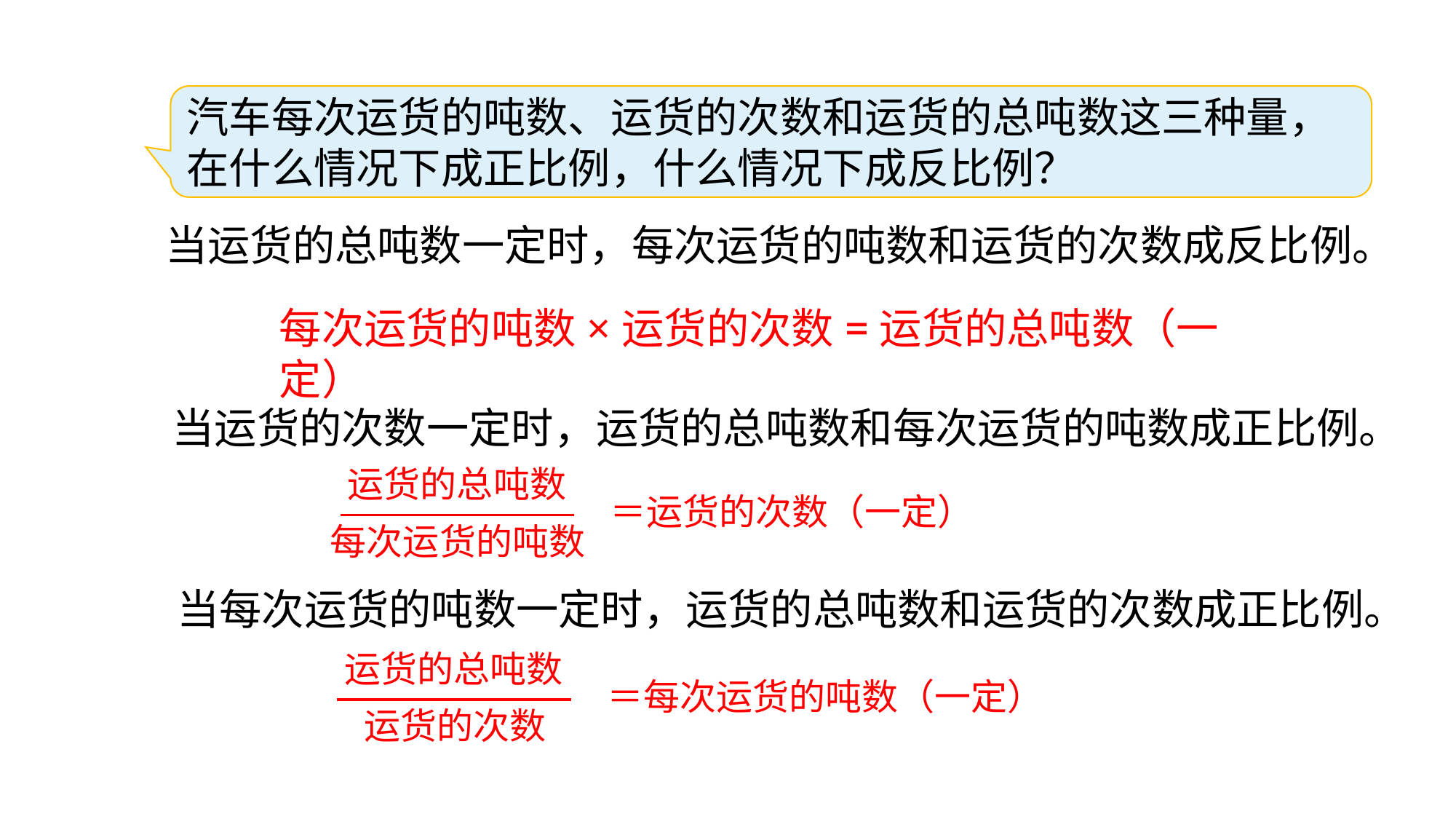

汽车每次运货的吨数、运货的次数和运货的总吨数这三种量，在什么情况下成正比例，什么情况下成反比例？
当运货的总吨数一定时，每次运货的吨数和运货的次数成反比例。
每次运货的吨数×运货的次数=运货的总吨数（一定）
当运货的次数一定时，运货的总吨数和每次运货的吨数成正比例。
运货的总吨数
＝运货的次数（一定）
每次运货的吨数
当每次运货的吨数一定时，运货的总吨数和运货的次数成正比例。
运货的总吨数
＝每次运货的吨数（一定）
运货的次数